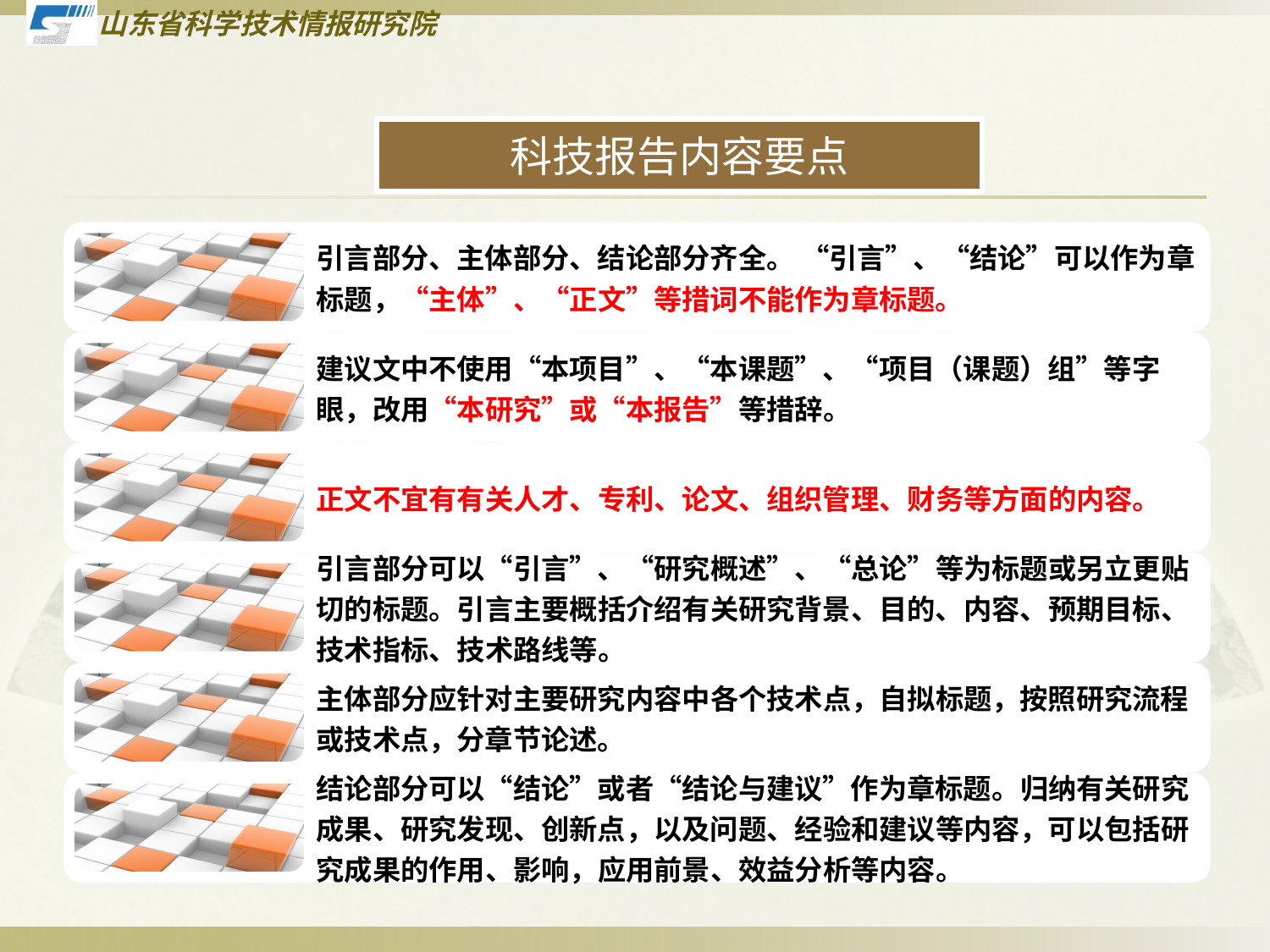

# 科技报告内容要点
引言部分、主体部分、结论部分齐全。 “引言”、“结论”可以作为章标题，“主体”、“正文”等措词不能作为章标题。
建议文中不使用“本项目”、“本课题”、“项目（课题）组”等字眼，改用“本研究”或“本报告”等措辞。
正文不宜有有关人才、专利、论文、组织管理、财务等方面的内容。
引言部分可以“引言”、“研究概述”、“总论”等为标题或另立更贴切的标题。引言主要概括介绍有关研究背景、目的、内容、预期目标、技术指标、技术路线等。
主体部分应针对主要研究内容中各个技术点，自拟标题，按照研究流程或技术点，分章节论述。
结论部分可以“结论”或者“结论与建议”作为章标题。归纳有关研究成果、研究发现、创新点，以及问题、经验和建议等内容，可以包括研究成果的作用、影响，应用前景、效益分析等内容。